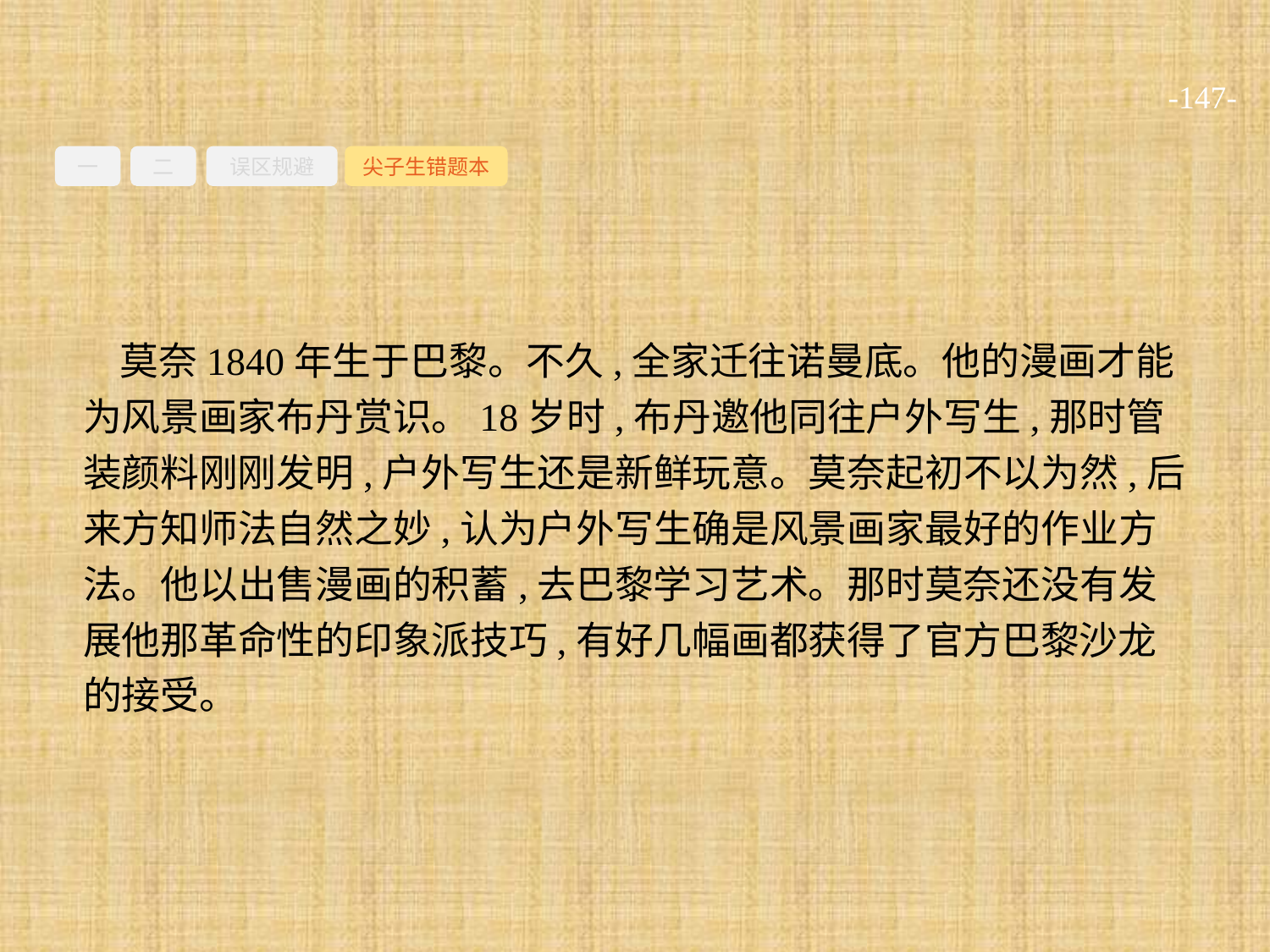

-147-
一
二
误区规避
尖子生错题本
莫奈1840年生于巴黎。不久,全家迁往诺曼底。他的漫画才能为风景画家布丹赏识。18岁时,布丹邀他同往户外写生,那时管装颜料刚刚发明,户外写生还是新鲜玩意。莫奈起初不以为然,后来方知师法自然之妙,认为户外写生确是风景画家最好的作业方法。他以出售漫画的积蓄,去巴黎学习艺术。那时莫奈还没有发展他那革命性的印象派技巧,有好几幅画都获得了官方巴黎沙龙的接受。